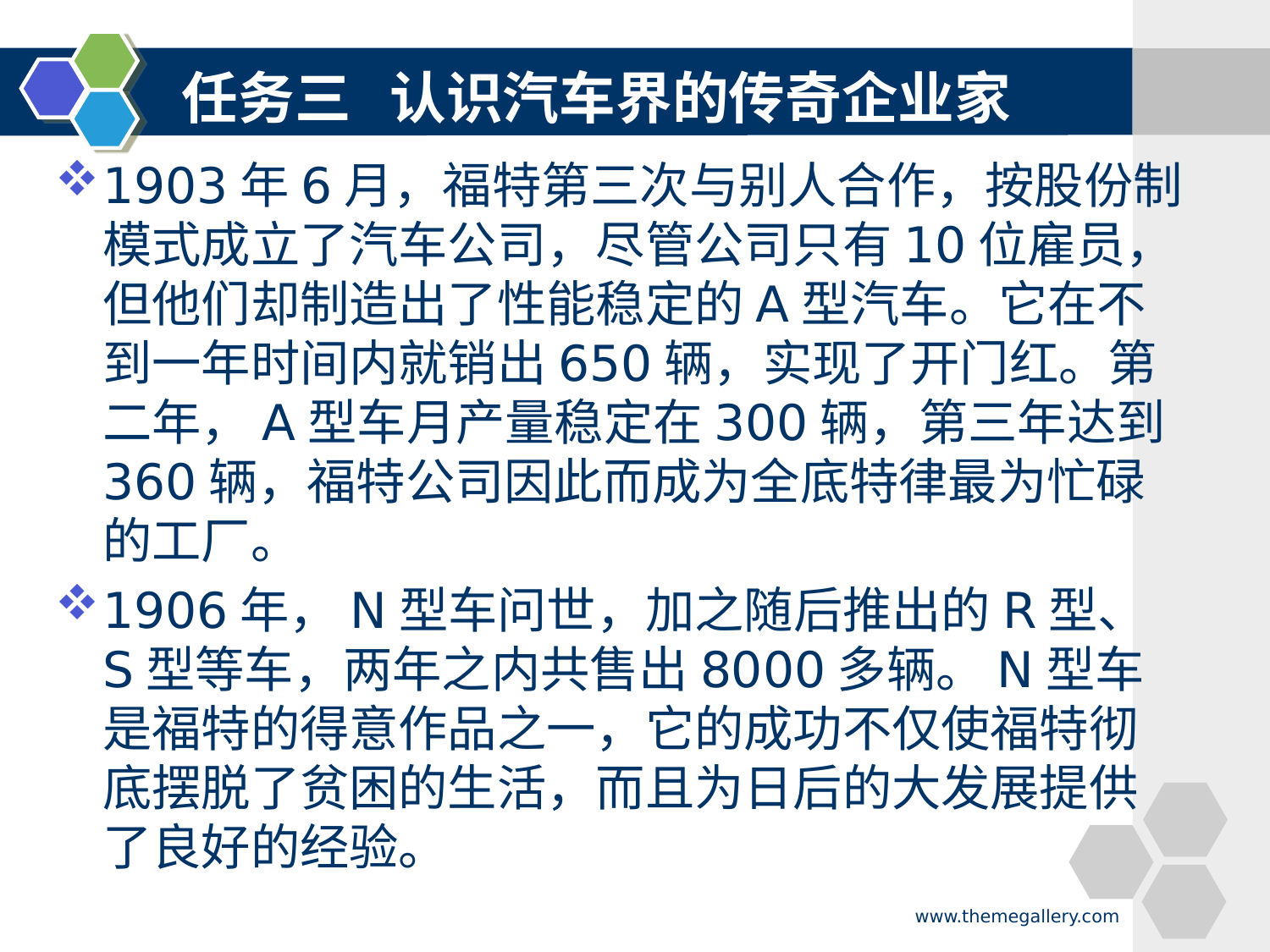

#
任务三   认识汽车界的传奇企业家
1903年6月，福特第三次与别人合作，按股份制模式成立了汽车公司，尽管公司只有10位雇员，但他们却制造出了性能稳定的A型汽车。它在不到一年时间内就销出650辆，实现了开门红。第二年，A型车月产量稳定在300辆，第三年达到360辆，福特公司因此而成为全底特律最为忙碌的工厂。
1906年，N型车问世，加之随后推出的R型、S型等车，两年之内共售出8000多辆。N型车是福特的得意作品之一，它的成功不仅使福特彻底摆脱了贫困的生活，而且为日后的大发展提供了良好的经验。
www.themegallery.com